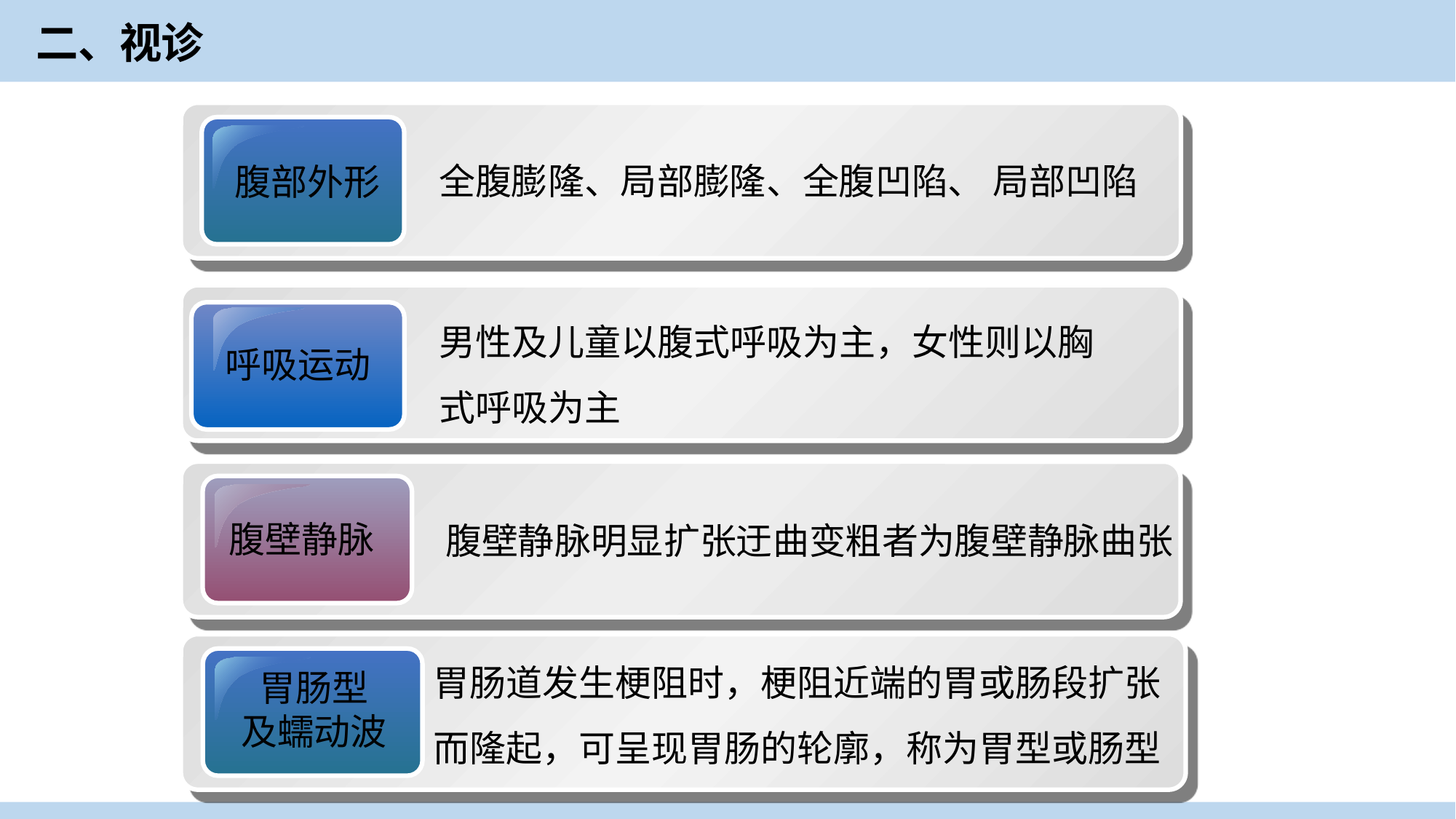

二、视诊

腹部外形
全腹膨隆、局部膨隆、全腹凹陷、 局部凹陷

男性及儿童以腹式呼吸为主，女性则以胸式呼吸为主

呼吸运动

腹壁静脉
腹壁静脉明显扩张迂曲变粗者为腹壁静脉曲张
胃肠道发生梗阻时，梗阻近端的胃或肠段扩张而隆起，可呈现胃肠的轮廓，称为胃型或肠型

胃肠型
及蠕动波